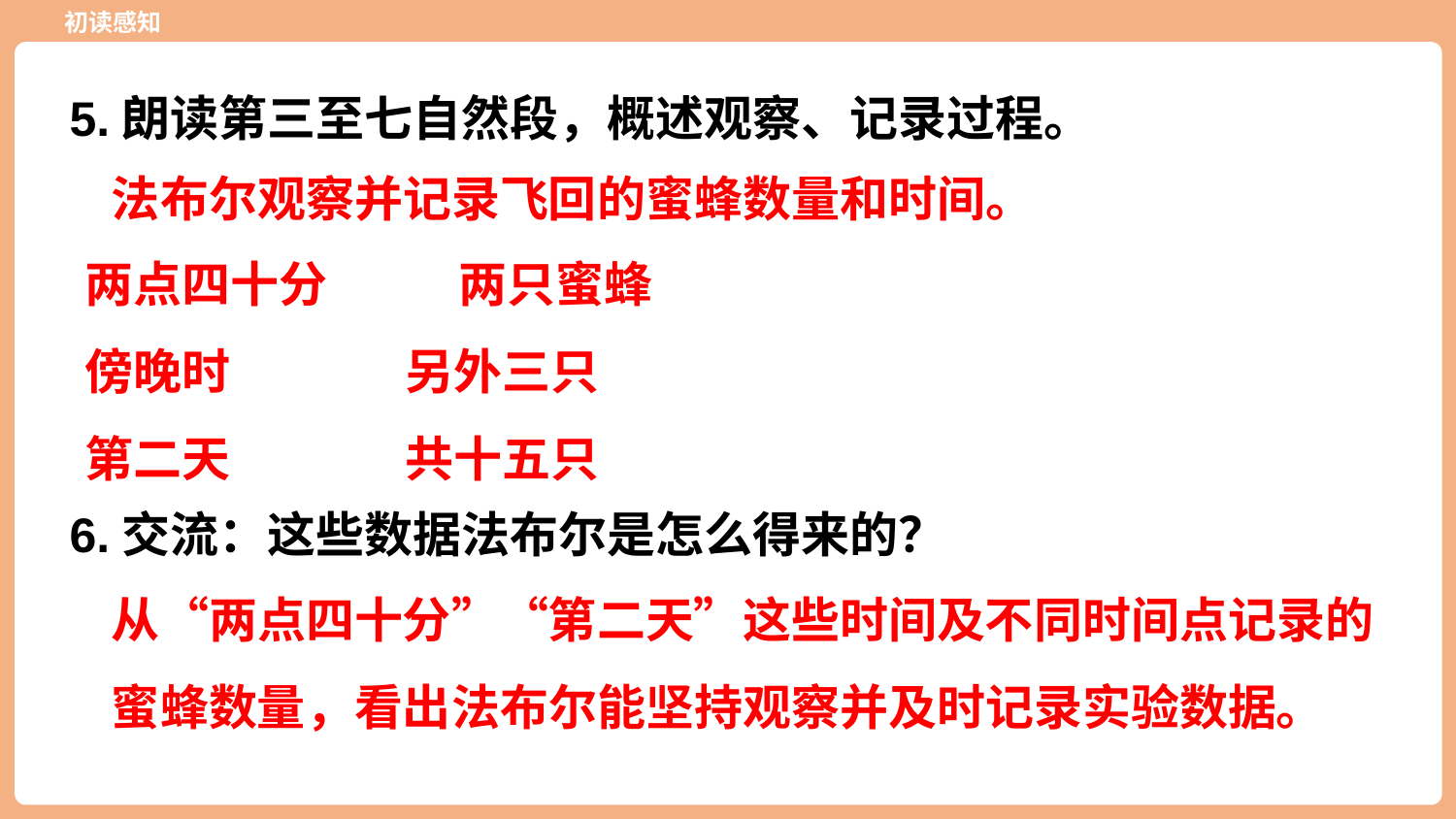

5.朗读第三至七自然段，概述观察、记录过程。
法布尔观察并记录飞回的蜜蜂数量和时间。
   两点四十分            两只蜜蜂
   傍晚时                另外三只
   第二天                共十五只
6.交流：这些数据法布尔是怎么得来的？
从“两点四十分”“第二天”这些时间及不同时间点记录的蜜蜂数量，看出法布尔能坚持观察并及时记录实验数据。